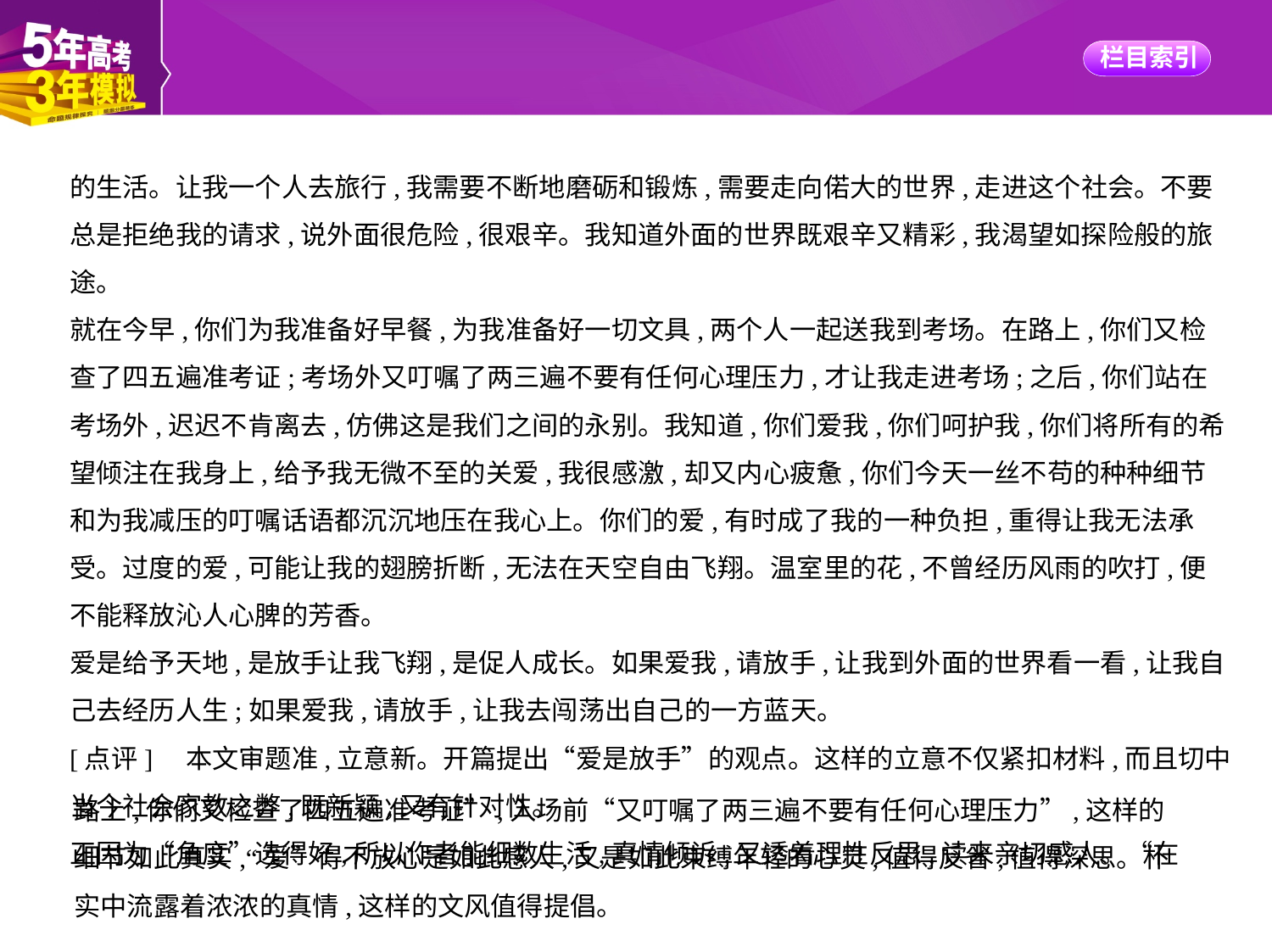

的生活。让我一个人去旅行,我需要不断地磨砺和锻炼,需要走向偌大的世界,走进这个社会。不要总是拒绝我的请求,说外面很危险,很艰辛。我知道外面的世界既艰辛又精彩,我渴望如探险般的旅途。
就在今早,你们为我准备好早餐,为我准备好一切文具,两个人一起送我到考场。在路上,你们又检查了四五遍准考证;考场外又叮嘱了两三遍不要有任何心理压力,才让我走进考场;之后,你们站在考场外,迟迟不肯离去,仿佛这是我们之间的永别。我知道,你们爱我,你们呵护我,你们将所有的希望倾注在我身上,给予我无微不至的关爱,我很感激,却又内心疲惫,你们今天一丝不苟的种种细节和为我减压的叮嘱话语都沉沉地压在我心上。你们的爱,有时成了我的一种负担,重得让我无法承受。过度的爱,可能让我的翅膀折断,无法在天空自由飞翔。温室里的花,不曾经历风雨的吹打,便不能释放沁人心脾的芳香。
爱是给予天地,是放手让我飞翔,是促人成长。如果爱我,请放手,让我到外面的世界看一看,让我自己去经历人生;如果爱我,请放手,让我去闯荡出自己的一方蓝天。
[点评]　本文审题准,立意新。开篇提出“爱是放手”的观点。这样的立意不仅紧扣材料,而且切中当今社会家教之弊,既新颖,又有针对性。
正因为“角度”选得好,所以作者能细数生活,真情倾诉,又透着理性反思,读来亲切感人。“在
路上,你们又检查了四五遍准考证”,入场前“又叮嘱了两三遍不要有任何心理压力”,这样的
细节如此真实,“爱”得不放心是如此感人,又是如此束缚年轻的心灵,值得反省,值得深思。朴
实中流露着浓浓的真情,这样的文风值得提倡。